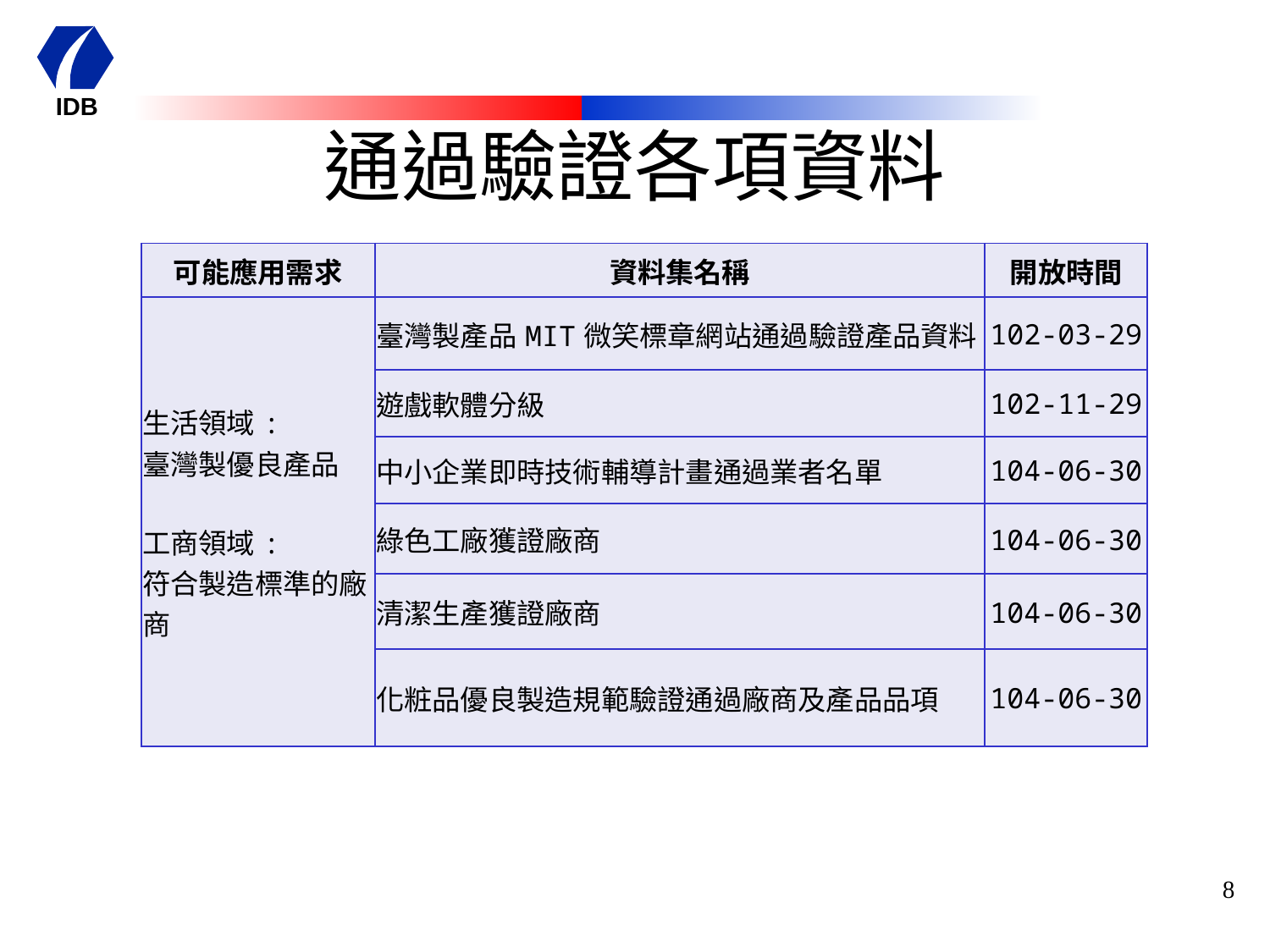

# 通過驗證各項資料
| 可能應用需求 | 資料集名稱 | 開放時間 |
| --- | --- | --- |
| 生活領域: 臺灣製優良產品 工商領域: 符合製造標準的廠商 | 臺灣製產品MIT微笑標章網站通過驗證產品資料 | 102-03-29 |
|  | 遊戲軟體分級 | 102-11-29 |
|  | 中小企業即時技術輔導計畫通過業者名單 | 104-06-30 |
|  | 綠色工廠獲證廠商 | 104-06-30 |
|  | 清潔生產獲證廠商 | 104-06-30 |
|  | 化粧品優良製造規範驗證通過廠商及產品品項 | 104-06-30 |
8